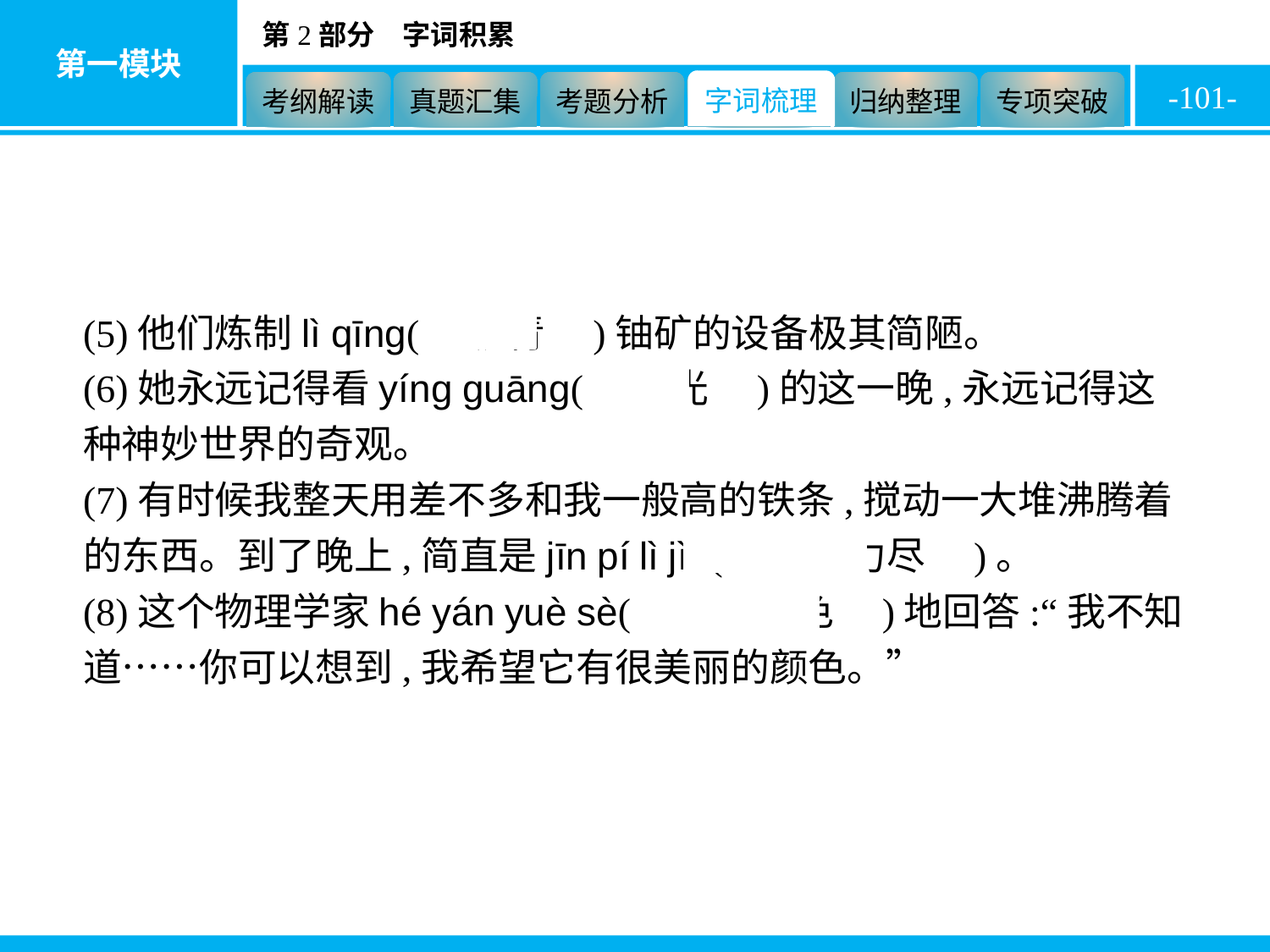

-101-
(5)他们炼制lì qīng(　沥青　)铀矿的设备极其简陋。
(6)她永远记得看yíng guāng(　荧光　)的这一晚,永远记得这种神妙世界的奇观。
(7)有时候我整天用差不多和我一般高的铁条,搅动一大堆沸腾着的东西。到了晚上,简直是jīn pí lì jìn(　筋疲力尽　)。
(8)这个物理学家hé yán yuè sè(　和颜悦色　)地回答:“我不知道……你可以想到,我希望它有很美丽的颜色。”